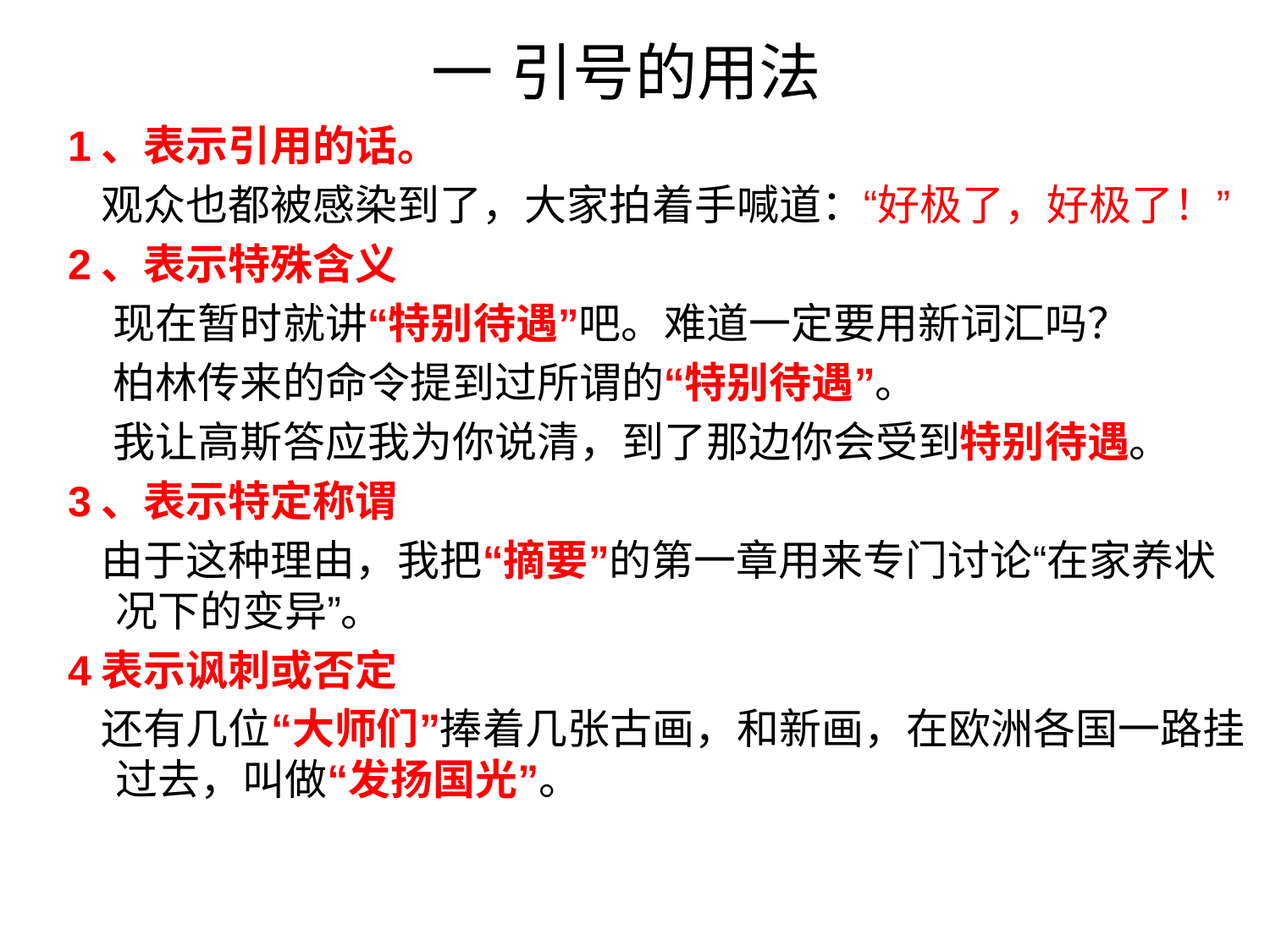

# 一 引号的用法
1、表示引用的话。
  观众也都被感染到了，大家拍着手喊道：“好极了，好极了！”
2、表示特殊含义
   现在暂时就讲“特别待遇”吧。难道一定要用新词汇吗？
   柏林传来的命令提到过所谓的“特别待遇”。
   我让高斯答应我为你说清，到了那边你会受到特别待遇。
3、表示特定称谓
  由于这种理由，我把“摘要”的第一章用来专门讨论“在家养状况下的变异”。
4表示讽刺或否定
  还有几位“大师们”捧着几张古画，和新画，在欧洲各国一路挂过去，叫做“发扬国光”。